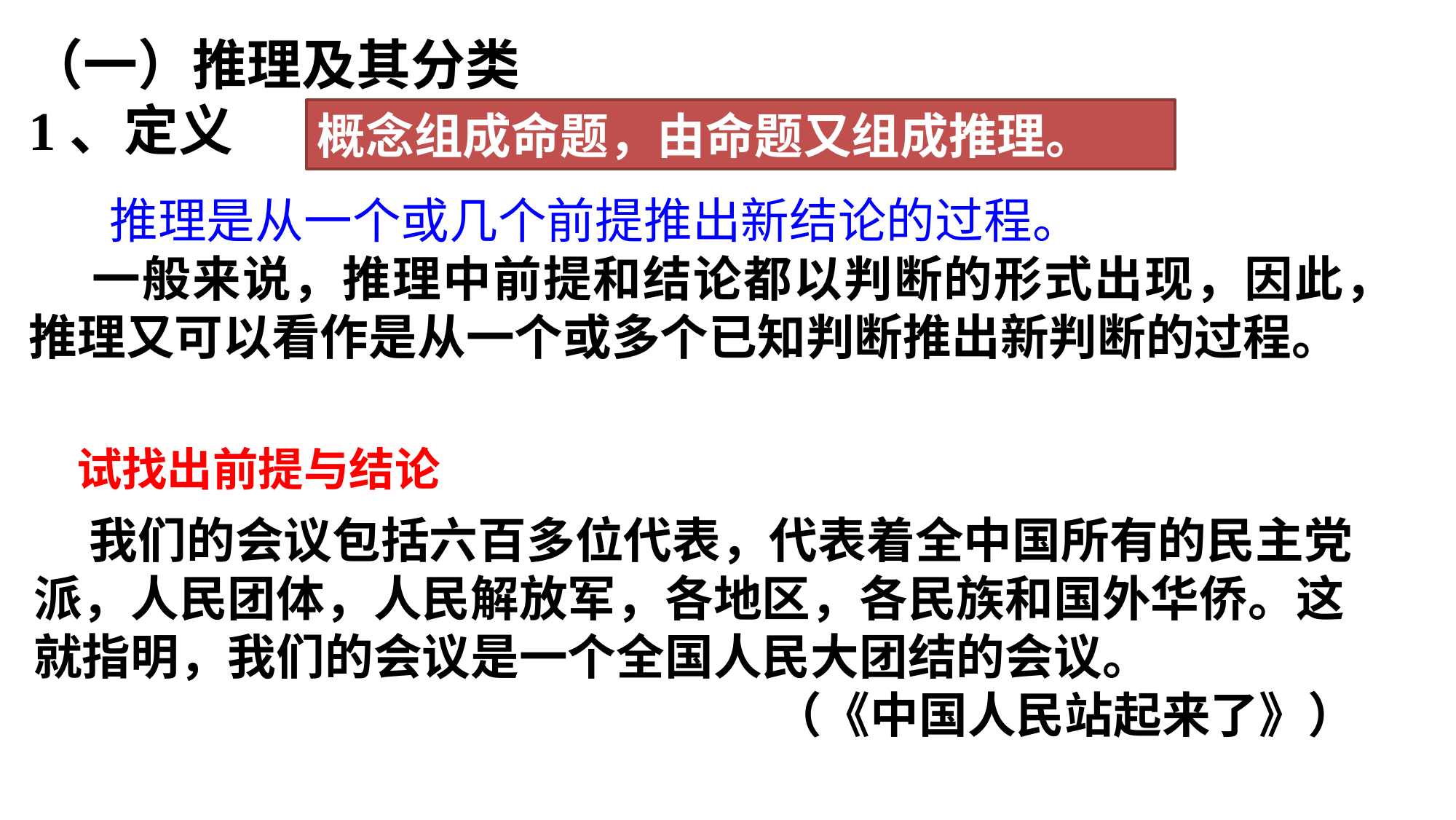

（一）推理及其分类
1、定义
       推理是从一个或几个前提推出新结论的过程。
    一般来说，推理中前提和结论都以判断的形式出现，因此，推理又可以看作是从一个或多个已知判断推出新判断的过程。
概念组成命题，由命题又组成推理。
试找出前提与结论
    我们的会议包括六百多位代表，代表着全中国所有的民主党派，人民团体，人民解放军，各地区，各民族和国外华侨。这就指明，我们的会议是一个全国人民大团结的会议。
（《中国人民站起来了》）